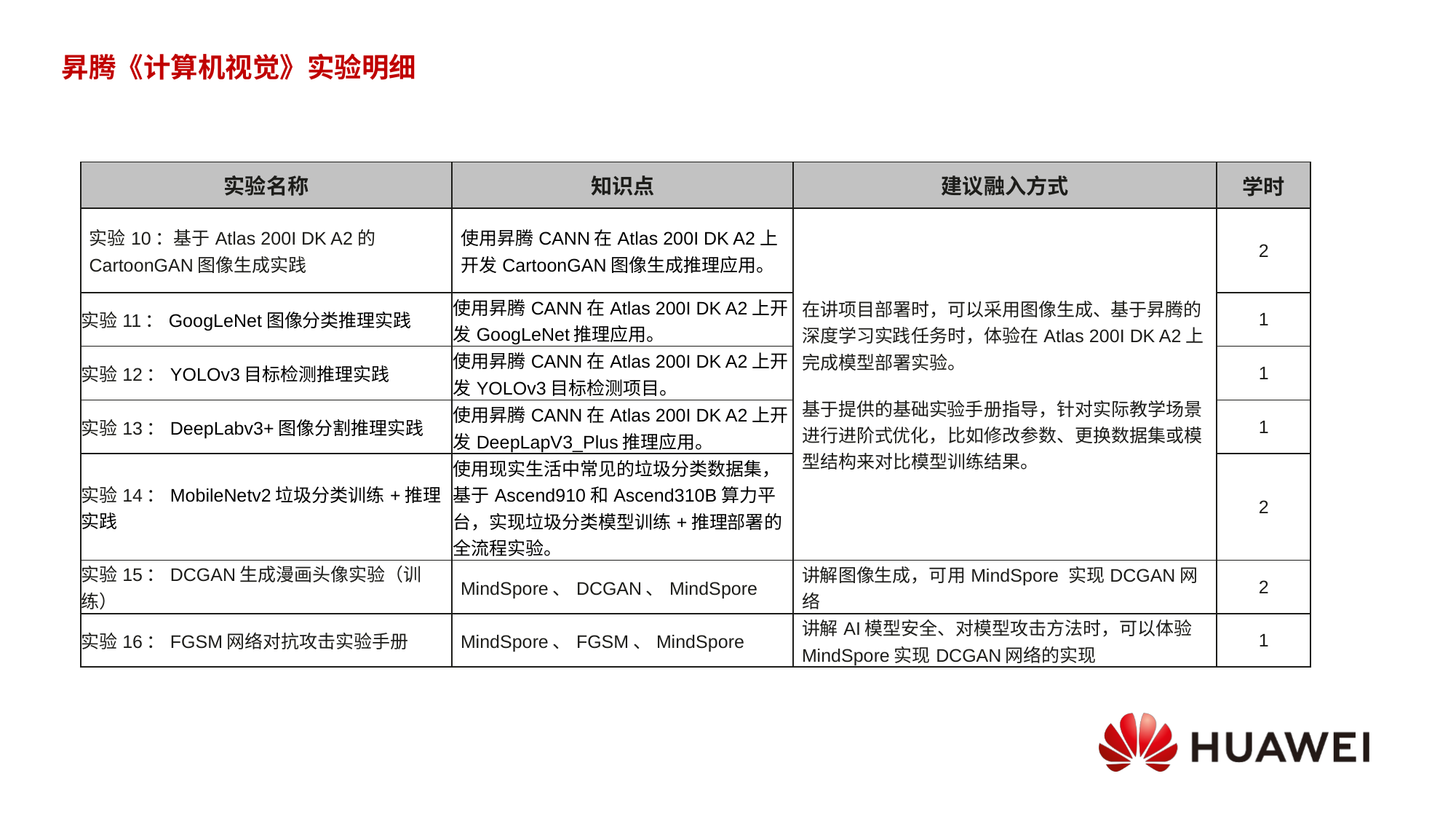

# 昇腾《计算机视觉》实验明细
| 实验名称 | 知识点 | 建议融入方式 | 学时 |
| --- | --- | --- | --- |
| 实验10：基于Atlas 200I DK A2的CartoonGAN图像生成实践 | 使用昇腾CANN在Atlas 200I DK A2上开发CartoonGAN图像生成推理应用。 | 在讲项目部署时，可以采用图像生成、基于昇腾的深度学习实践任务时，体验在Atlas 200I DK A2上完成模型部署实验。 基于提供的基础实验手册指导，针对实际教学场景进行进阶式优化，比如修改参数、更换数据集或模型结构来对比模型训练结果。 | 2 |
| 实验11：GoogLeNet图像分类推理实践 | 使用昇腾CANN在Atlas 200I DK A2上开发GoogLeNet推理应用。 |  | 1 |
| 实验12：YOLOv3目标检测推理实践 | 使用昇腾CANN在Atlas 200I DK A2上开发YOLOv3目标检测项目。 |  | 1 |
| 实验13：DeepLabv3+图像分割推理实践 | 使用昇腾CANN在Atlas 200I DK A2上开发DeepLapV3\_Plus推理应用。 |  | 1 |
| 实验14：MobileNetv2垃圾分类训练+推理实践 | 使用现实生活中常见的垃圾分类数据集，基于Ascend910和Ascend310B算力平台，实现垃圾分类模型训练+推理部署的全流程实验。 |  | 2 |
| 实验15：DCGAN生成漫画头像实验（训练） | MindSpore、DCGAN、MindSpore | 讲解图像生成，可用MindSpore 实现DCGAN网络 | 2 |
| 实验16：FGSM网络对抗攻击实验手册 | MindSpore、FGSM、MindSpore | 讲解AI模型安全、对模型攻击方法时，可以体验MindSpore实现DCGAN网络的实现 | 1 |